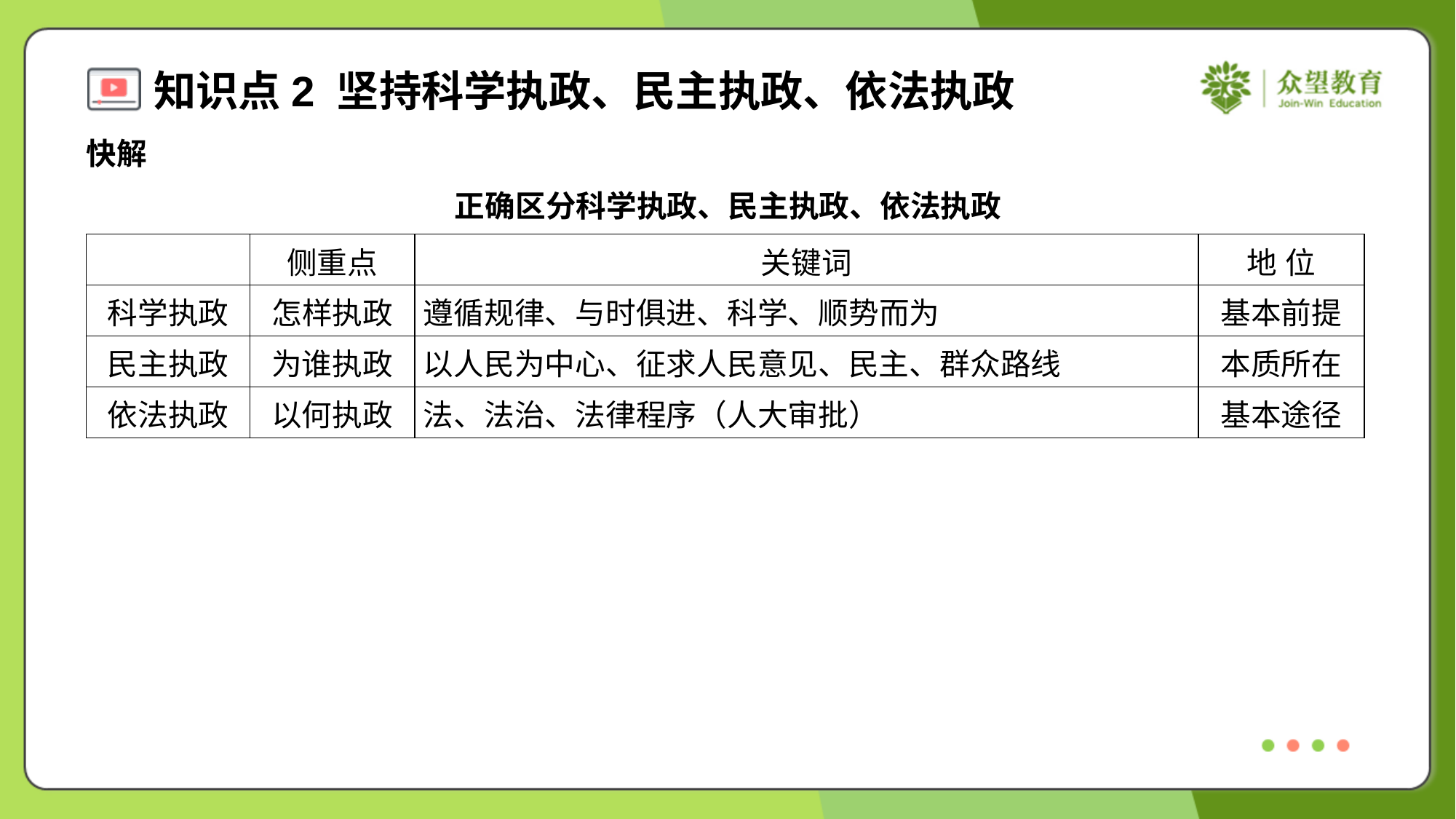

快解
正确区分科学执政、民主执政、依法执政
|  | 侧重点 | 关键词 | 地 位 |
| --- | --- | --- | --- |
| 科学执政 | 怎样执政 | 遵循规律、与时俱进、科学、顺势而为 | 基本前提 |
| 民主执政 | 为谁执政 | 以人民为中心、征求人民意见、民主、群众路线 | 本质所在 |
| 依法执政 | 以何执政 | 法、法治、法律程序（人大审批） | 基本途径 |